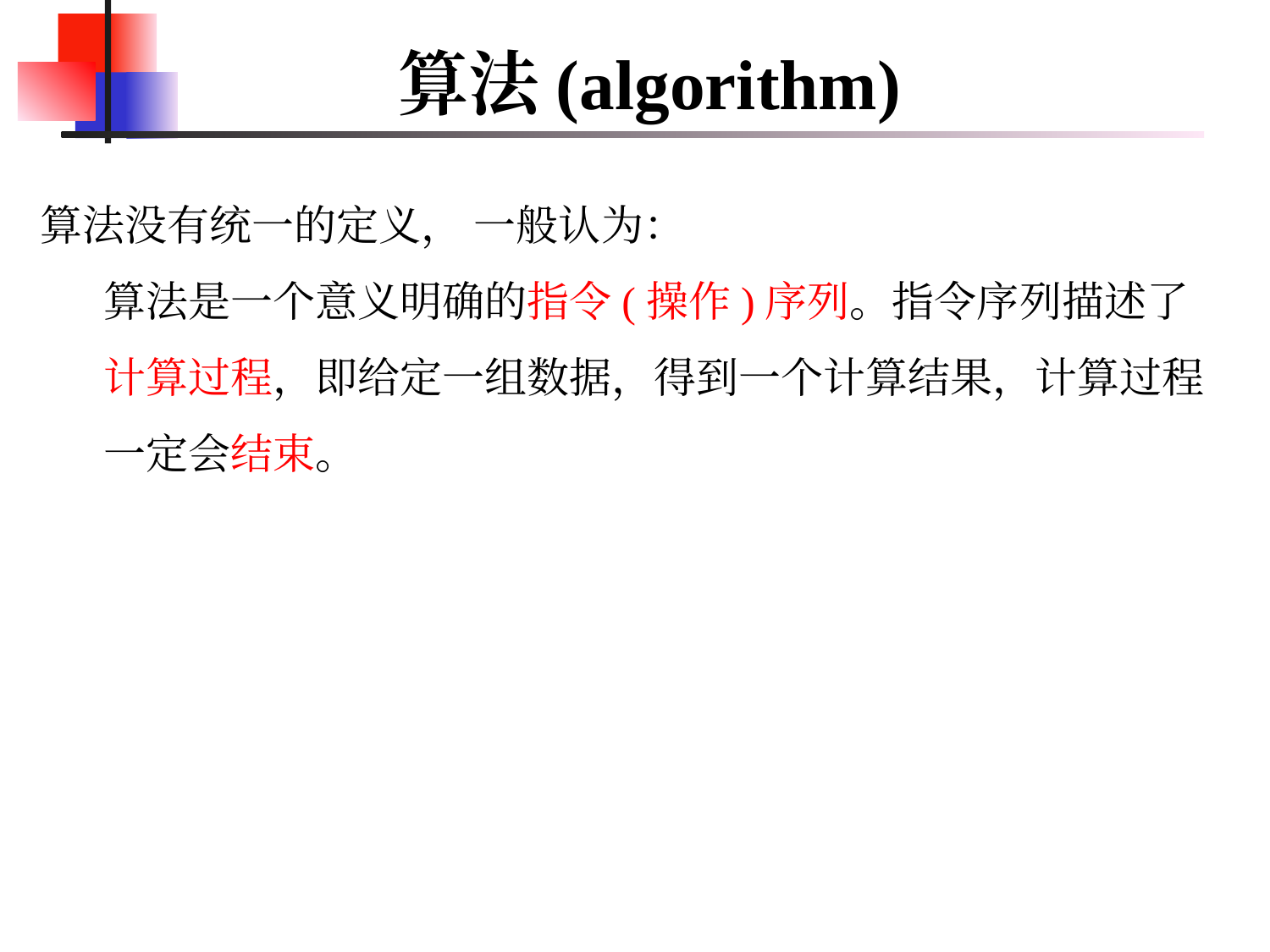

# 算法(algorithm)
算法没有统一的定义， 一般认为：
算法是一个意义明确的指令(操作)序列。指令序列描述了计算过程，即给定一组数据，得到一个计算结果，计算过程一定会结束。